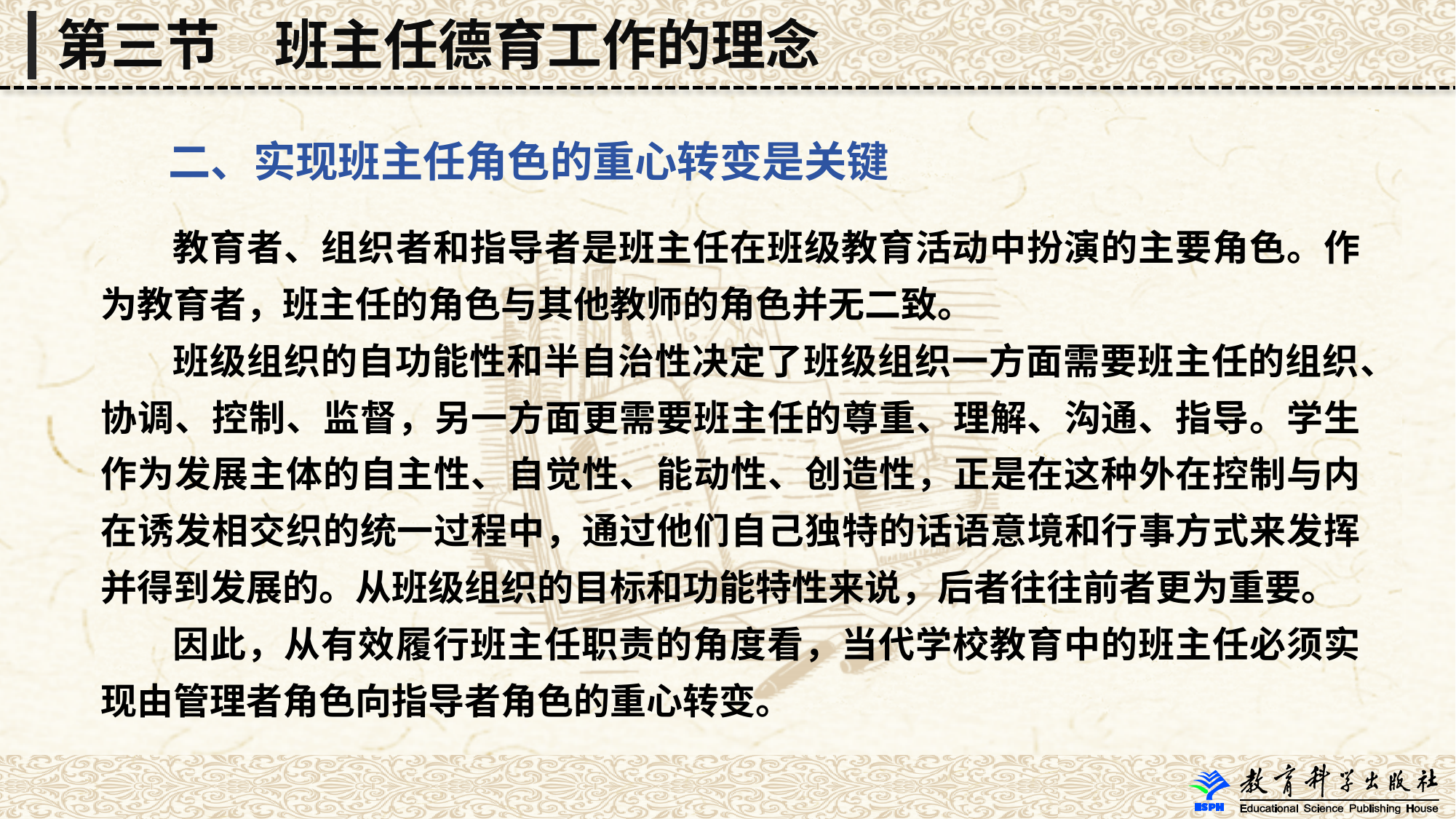

第三节　班主任德育工作的理念

      二、实现班主任角色的重心转变是关键

       教育者、组织者和指导者是班主任在班级教育活动中扮演的主要角色。作为教育者，班主任的角色与其他教师的角色并无二致。
       班级组织的自功能性和半自治性决定了班级组织一方面需要班主任的组织、协调、控制、监督，另一方面更需要班主任的尊重、理解、沟通、指导。学生作为发展主体的自主性、自觉性、能动性、创造性，正是在这种外在控制与内在诱发相交织的统一过程中，通过他们自己独特的话语意境和行事方式来发挥并得到发展的。从班级组织的目标和功能特性来说，后者往往前者更为重要。
       因此，从有效履行班主任职责的角度看，当代学校教育中的班主任必须实现由管理者角色向指导者角色的重心转变。